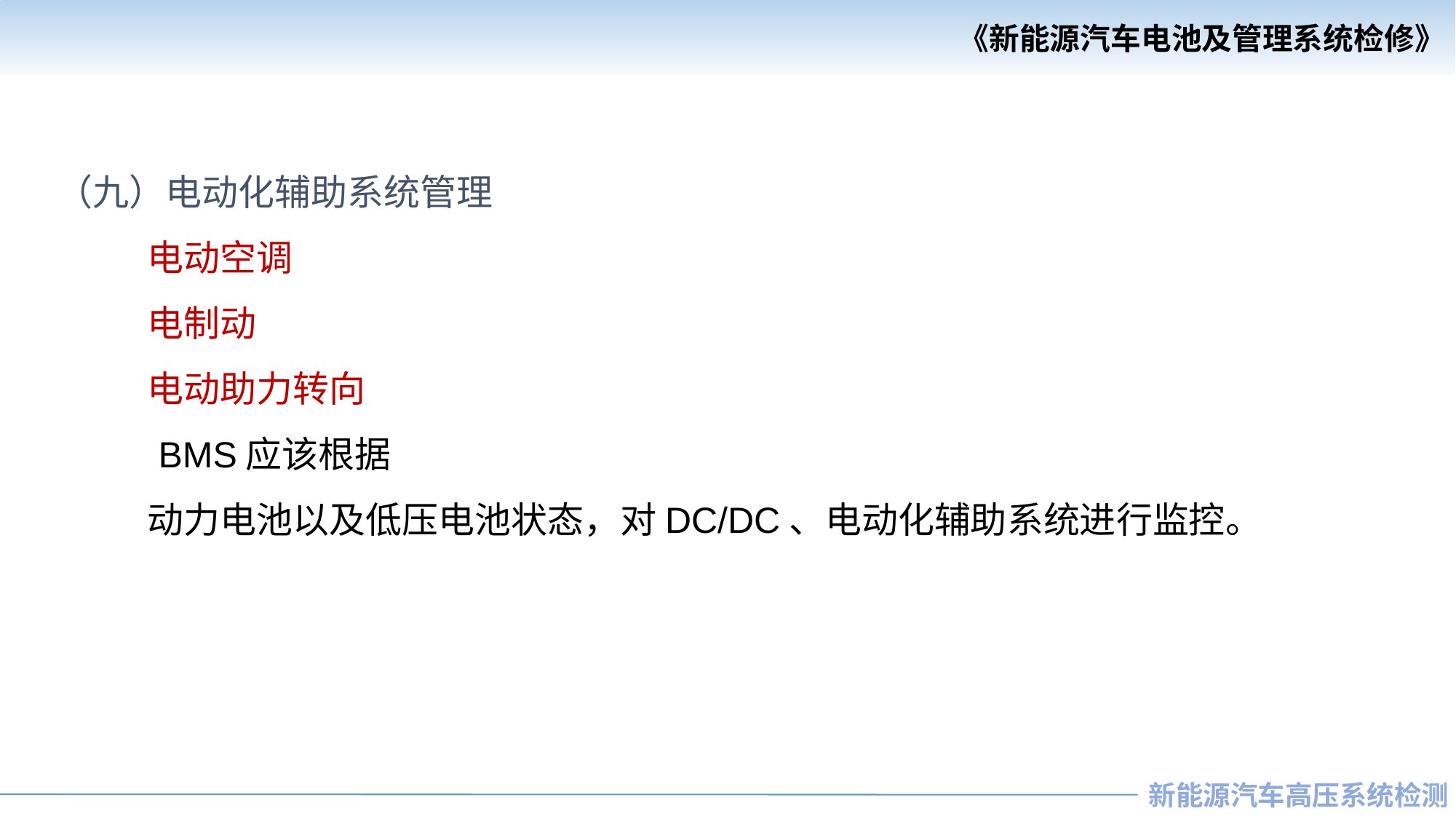

（九）电动化辅助系统管理
          电动空调
          电制动
          电动助力转向
          BMS应该根据
          动力电池以及低压电池状态，对DC/DC、电动化辅助系统进行监控。